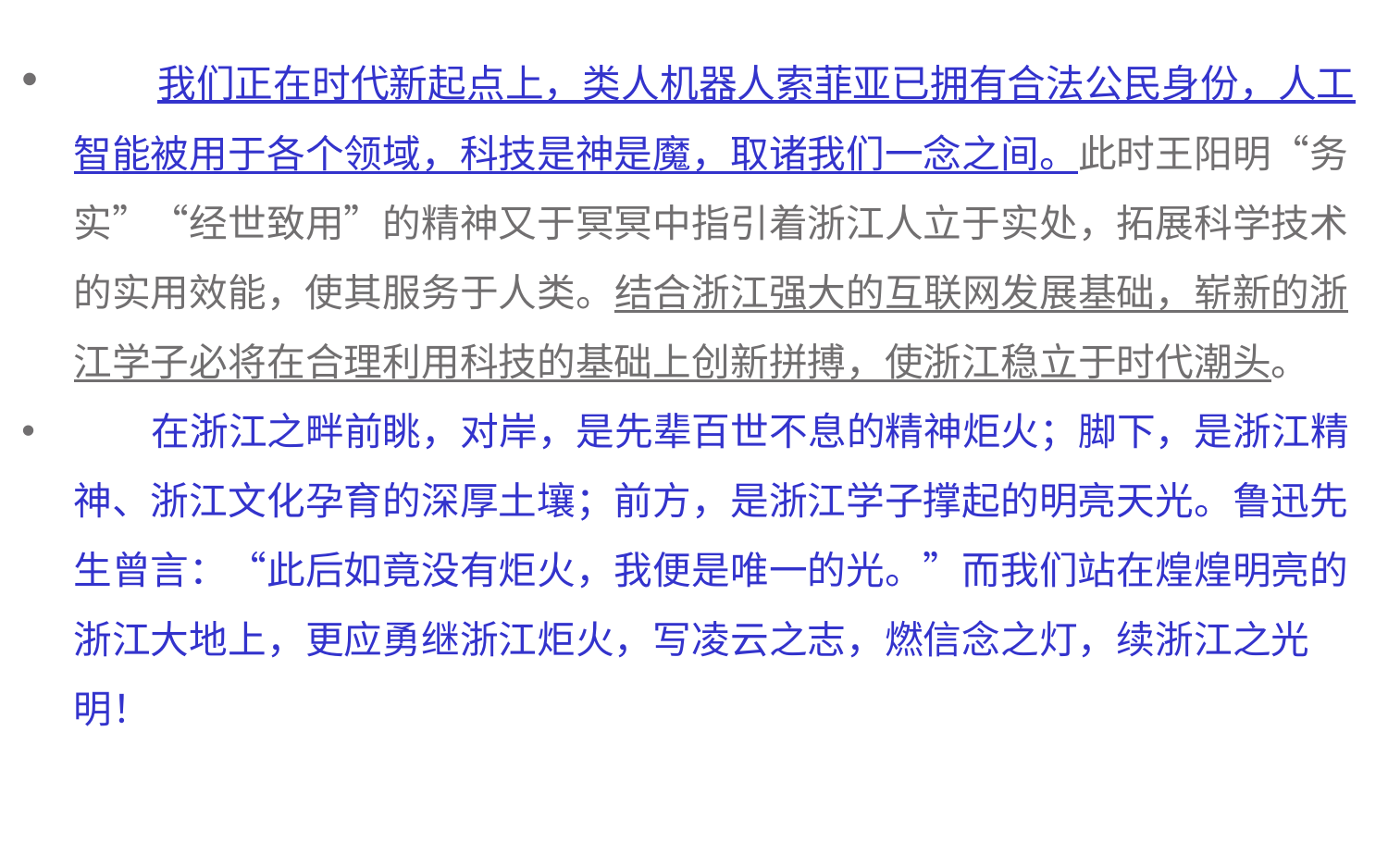

我们正在时代新起点上，类人机器人索菲亚已拥有合法公民身份，人工智能被用于各个领域，科技是神是魔，取诸我们一念之间。此时王阳明“务实”“经世致用”的精神又于冥冥中指引着浙江人立于实处，拓展科学技术的实用效能，使其服务于人类。结合浙江强大的互联网发展基础，崭新的浙江学子必将在合理利用科技的基础上创新拼搏，使浙江稳立于时代潮头。
        在浙江之畔前眺，对岸，是先辈百世不息的精神炬火；脚下，是浙江精神、浙江文化孕育的深厚土壤；前方，是浙江学子撑起的明亮天光。鲁迅先生曾言：“此后如竟没有炬火，我便是唯一的光。”而我们站在煌煌明亮的浙江大地上，更应勇继浙江炬火，写凌云之志，燃信念之灯，续浙江之光明！